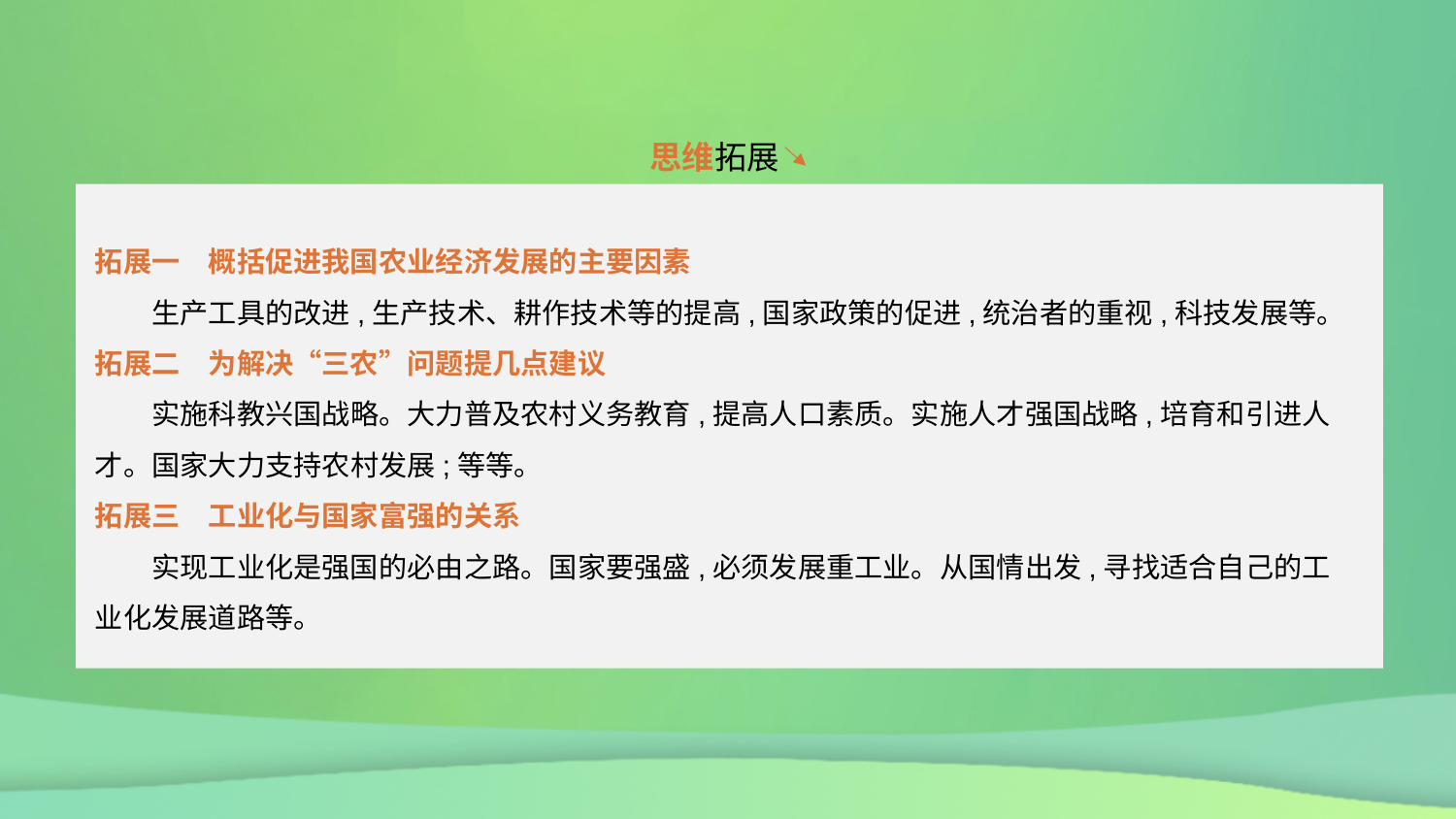

思维拓展

拓展一　概括促进我国农业经济发展的主要因素
　　生产工具的改进,生产技术、耕作技术等的提高,国家政策的促进,统治者的重视,科技发展等。
拓展二　为解决“三农”问题提几点建议
　　实施科教兴国战略。大力普及农村义务教育,提高人口素质。实施人才强国战略,培育和引进人才。国家大力支持农村发展;等等。
拓展三　工业化与国家富强的关系
　　实现工业化是强国的必由之路。国家要强盛,必须发展重工业。从国情出发,寻找适合自己的工业化发展道路等。